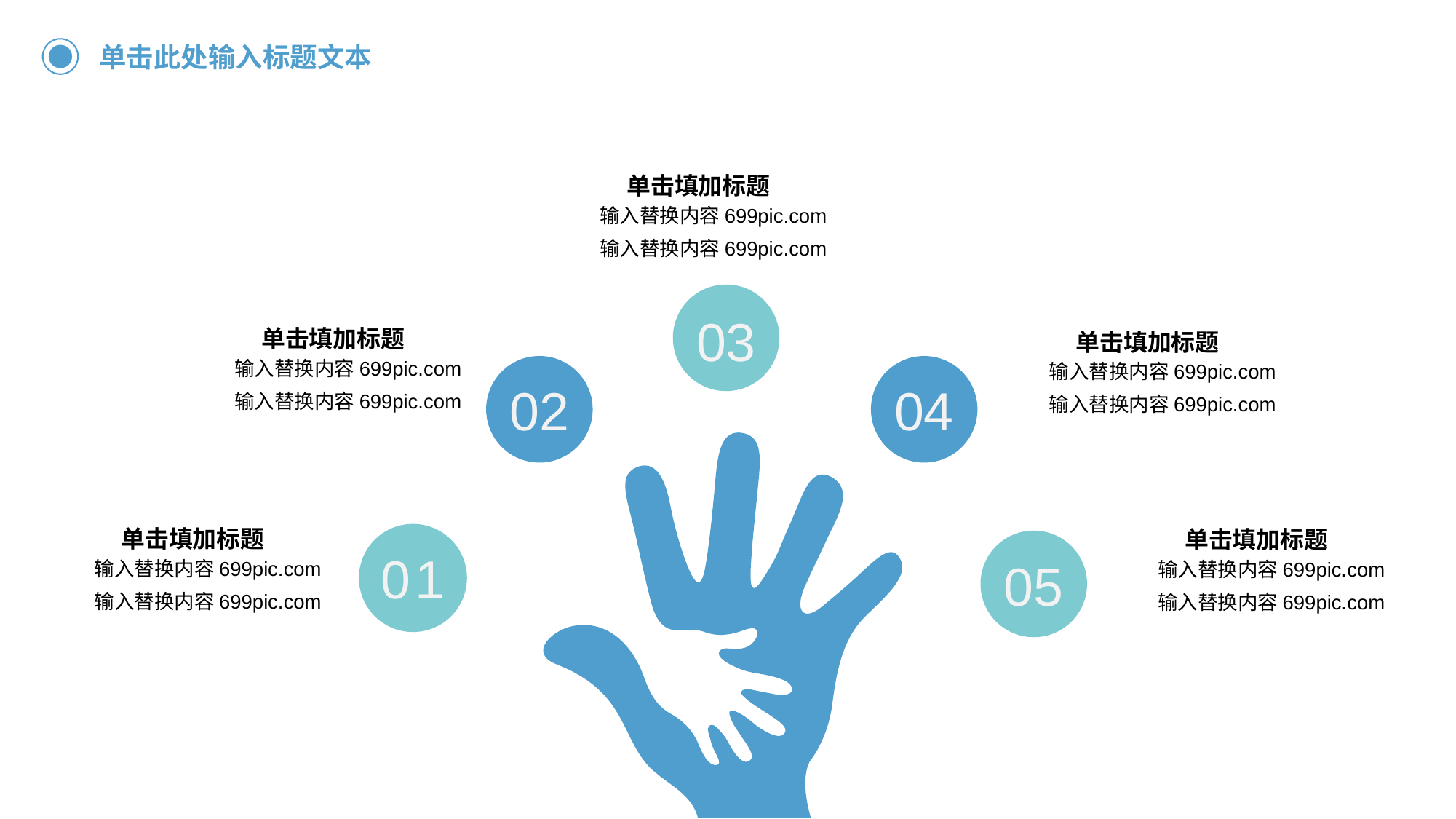

单击此处输入标题文本

单击填加标题
输入替换内容699pic.com
输入替换内容699pic.com

03
单击填加标题
单击填加标题
输入替换内容699pic.com
输入替换内容699pic.com
输入替换内容699pic.com
输入替换内容699pic.com

02

04

单击填加标题
单击填加标题

01

05
输入替换内容699pic.com
输入替换内容699pic.com
输入替换内容699pic.com
输入替换内容699pic.com